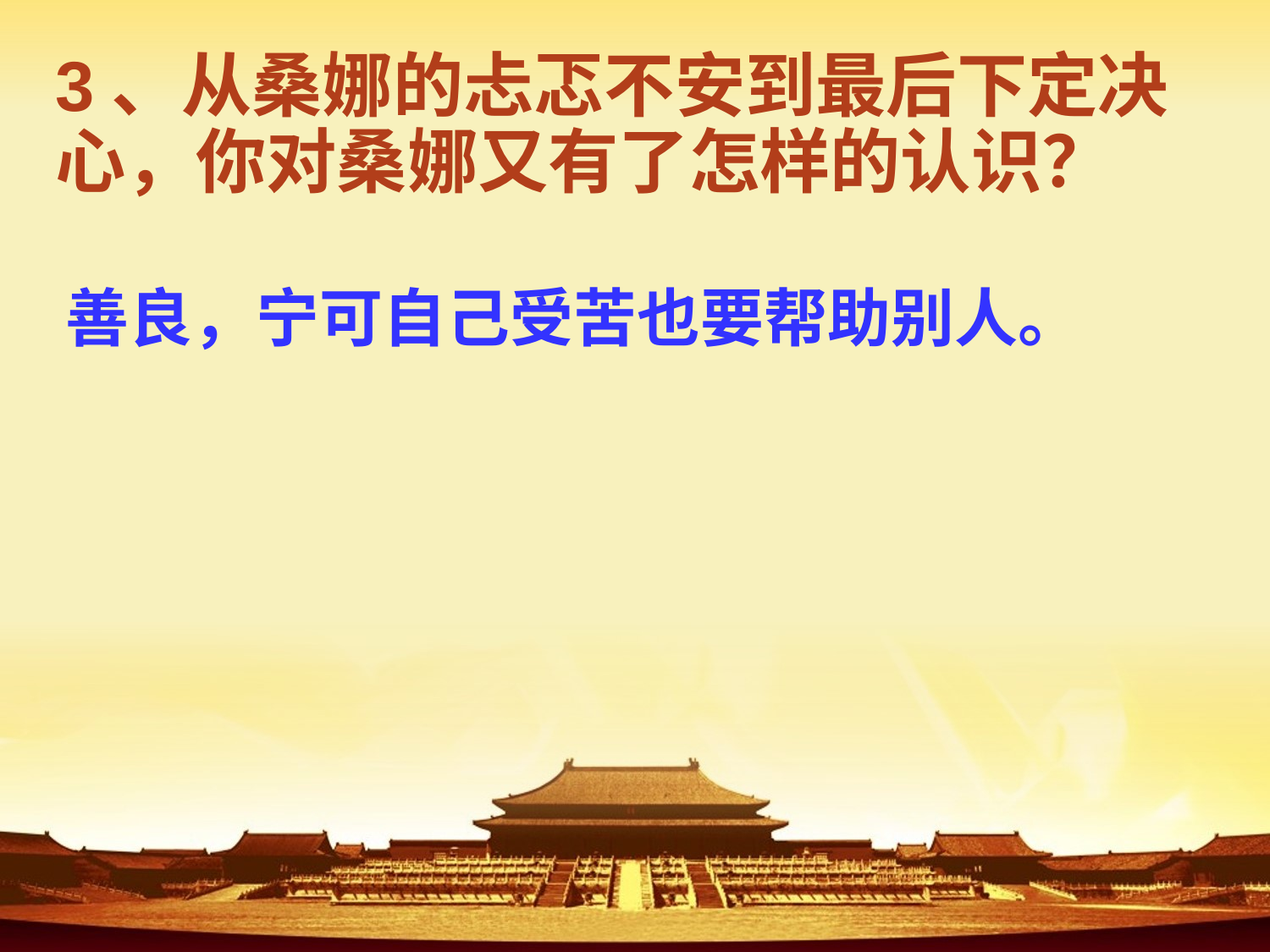

# 3、从桑娜的忐忑不安到最后下定决心，你对桑娜又有了怎样的认识？
善良，宁可自己受苦也要帮助别人。